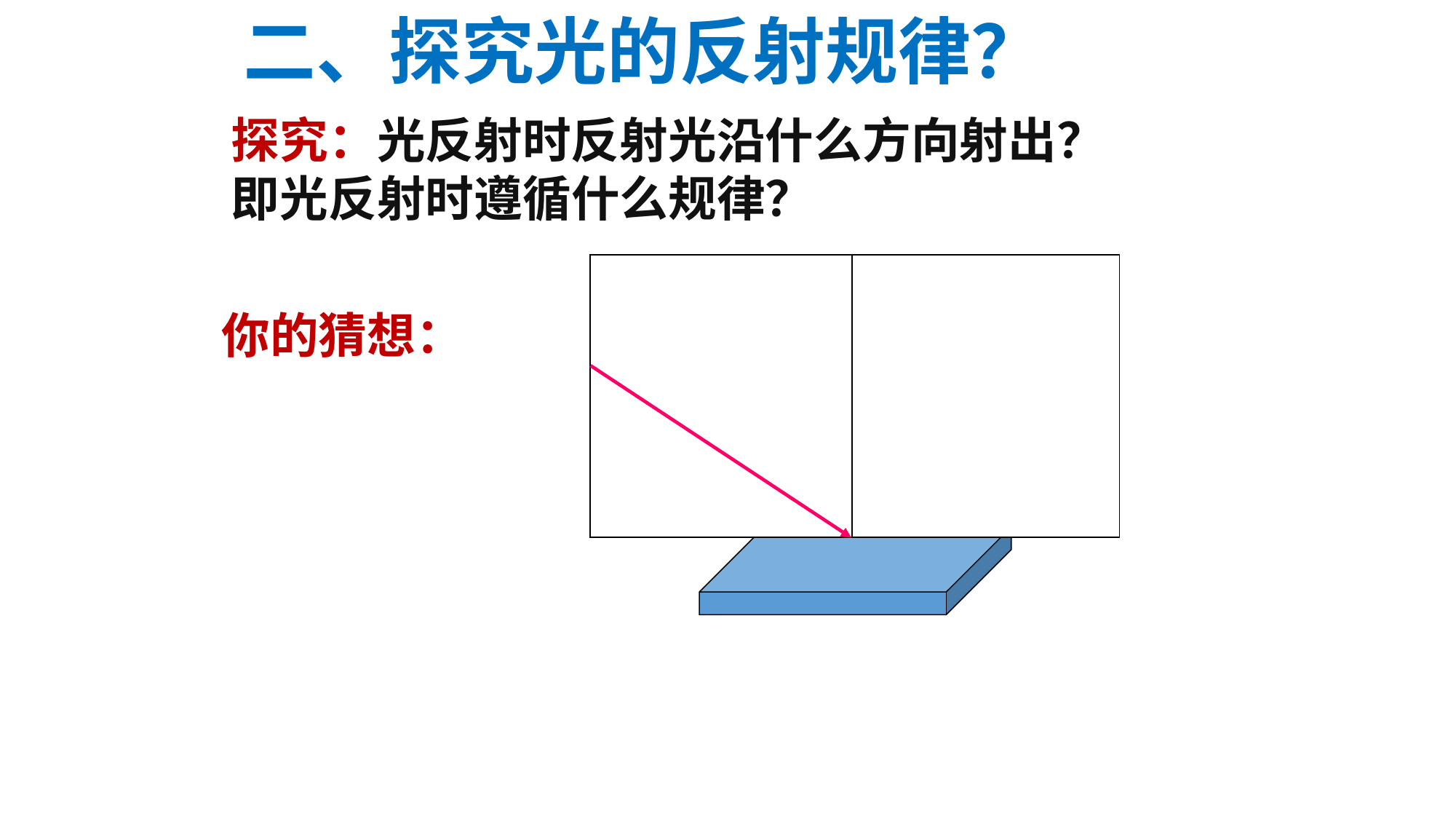

二、探究光的反射规律？
探究：光反射时反射光沿什么方向射出？
即光反射时遵循什么规律？

你的猜想：